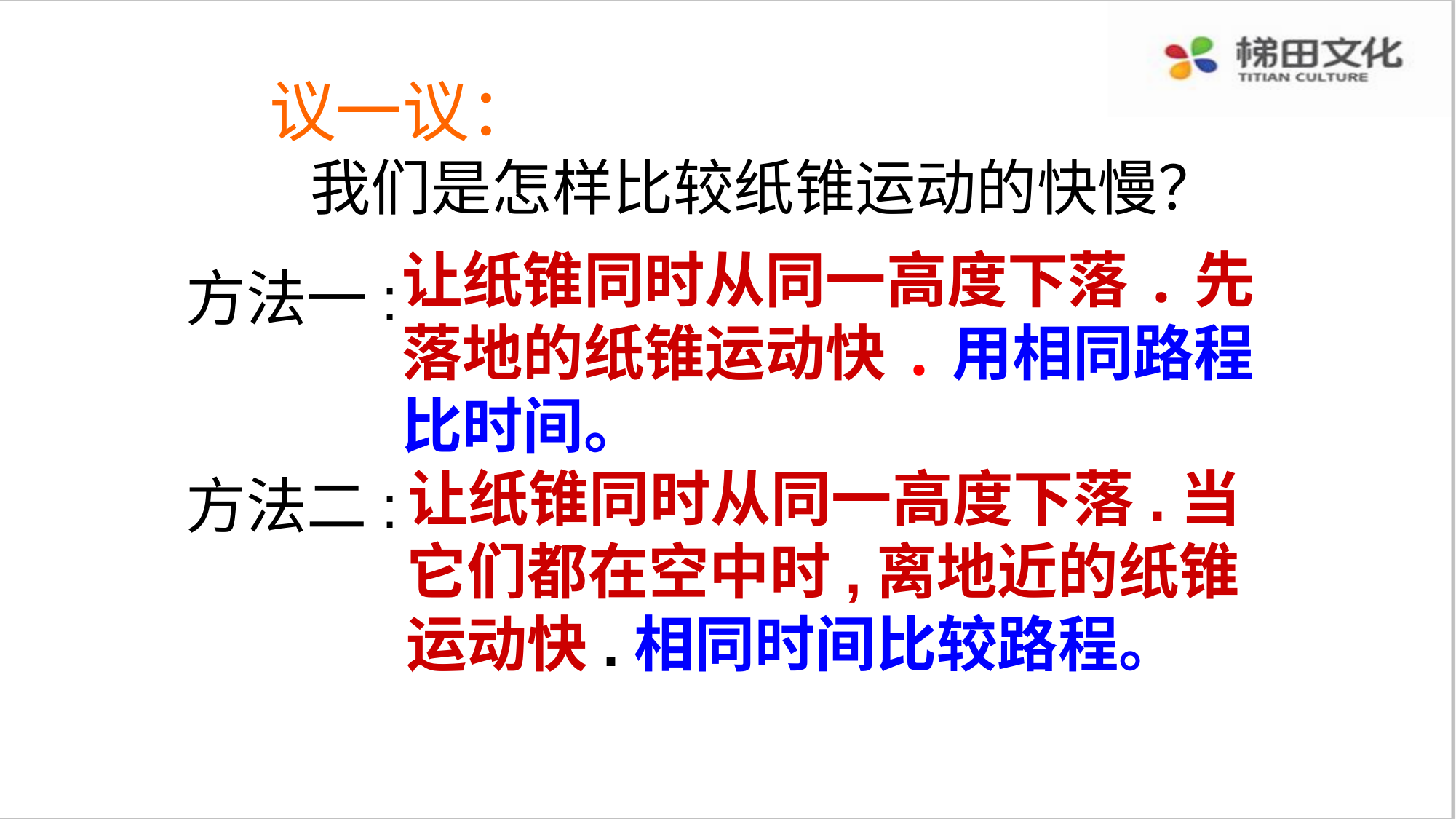

议一议：
     我们是怎样比较纸锥运动的快慢？

让纸锥同时从同一高度下落.先落地的纸锥运动快.用相同路程比时间。
方法一:
  让纸锥同时从同一高度下落.当它们都在空中时,离地近的纸锥运动快.相同时间比较路程。
方法二: